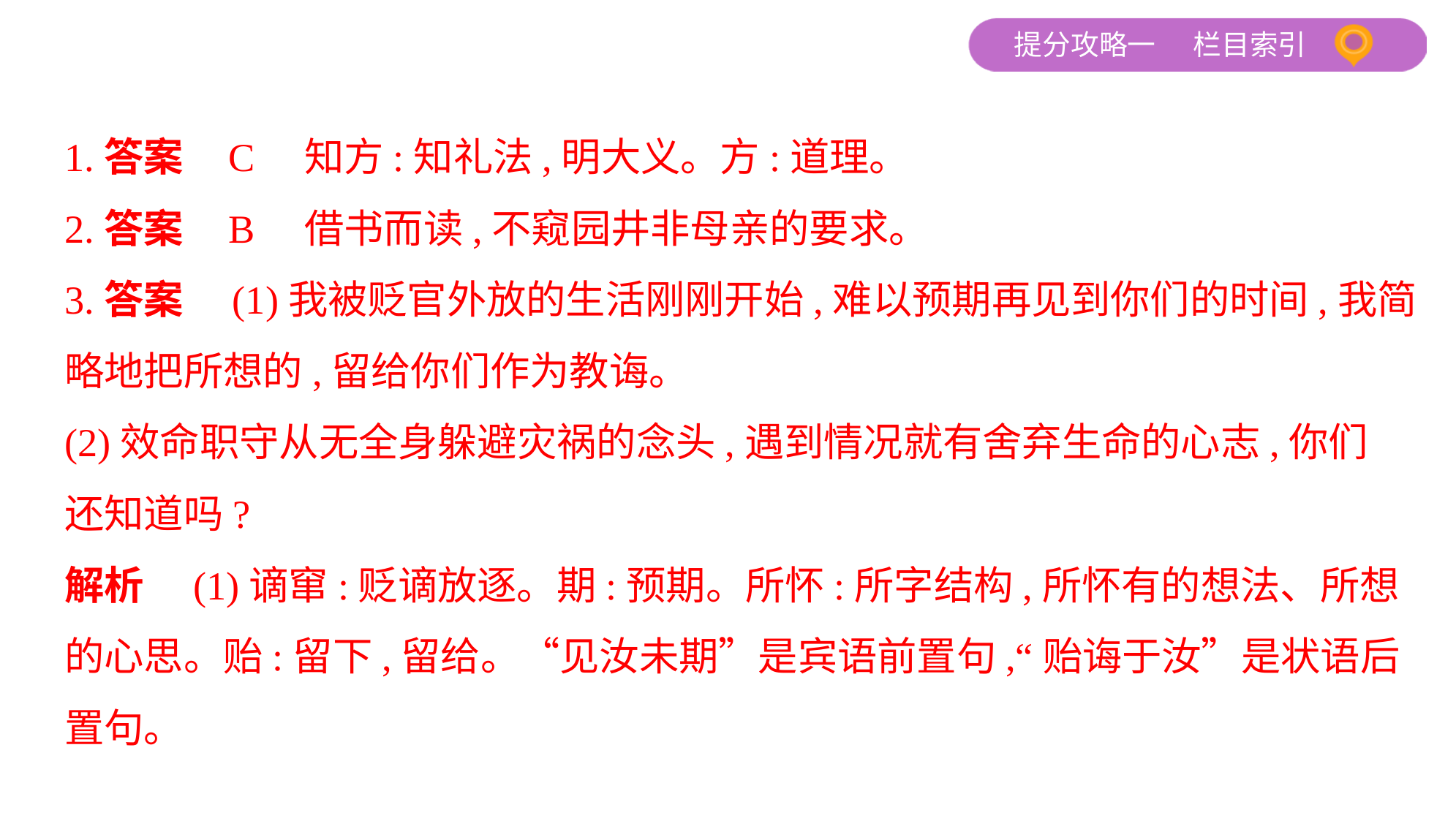

1.答案    C　知方:知礼法,明大义。方:道理。
2.答案    B　借书而读,不窥园井非母亲的要求。
3.答案　(1)我被贬官外放的生活刚刚开始,难以预期再见到你们的时间,我简
略地把所想的,留给你们作为教诲。
(2)效命职守从无全身躲避灾祸的念头,遇到情况就有舍弃生命的心志,你们
还知道吗?
解析　(1)谪窜:贬谪放逐。期:预期。所怀:所字结构,所怀有的想法、所想的心思。贻:留下,留给。“见汝未期”是宾语前置句,“贻诲于汝”是状语后置句。